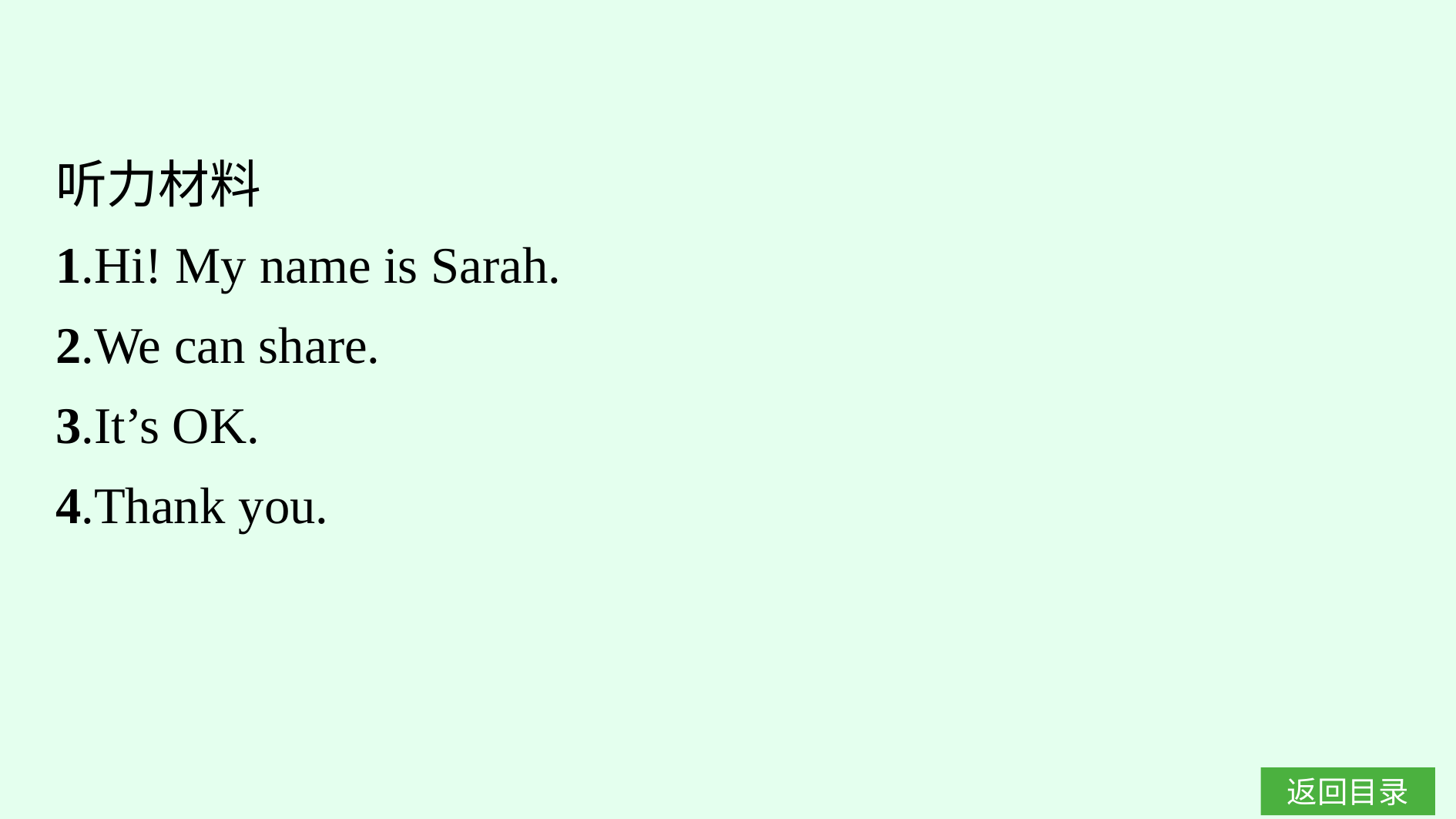

听力材料
1.Hi! My name is Sarah.
2.We can share.
3.It’s OK.
4.Thank you.